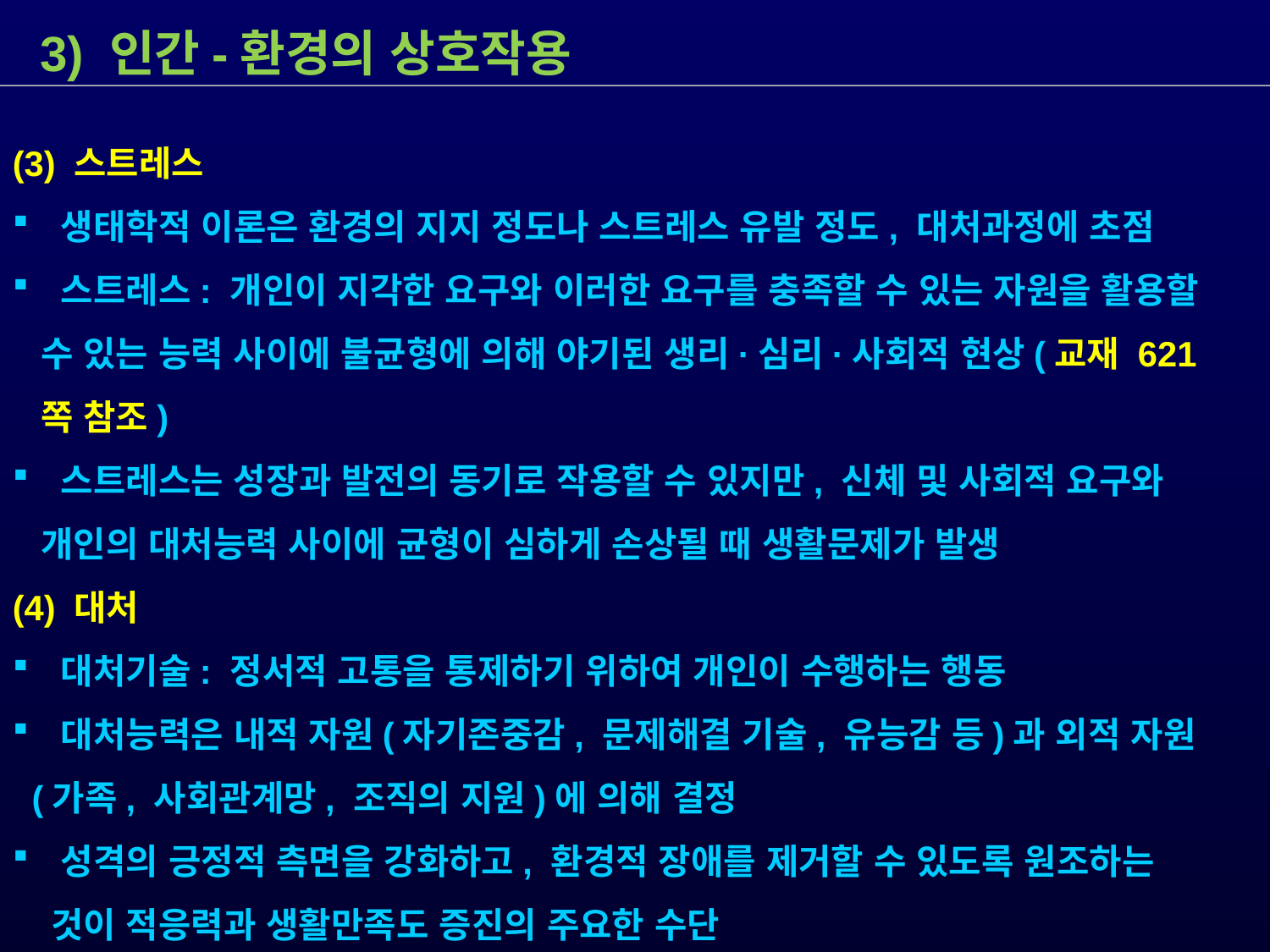

3) 인간-환경의 상호작용

(3) 스트레스
 생태학적 이론은 환경의 지지 정도나 스트레스 유발 정도, 대처과정에 초점
 스트레스: 개인이 지각한 요구와 이러한 요구를 충족할 수 있는 자원을 활용할
  수 있는 능력 사이에 불균형에 의해 야기된 생리·심리·사회적 현상(교재 621
  쪽 참조)
 스트레스는 성장과 발전의 동기로 작용할 수 있지만, 신체 및 사회적 요구와
  개인의 대처능력 사이에 균형이 심하게 손상될 때 생활문제가 발생
(4) 대처
 대처기술: 정서적 고통을 통제하기 위하여 개인이 수행하는 행동
 대처능력은 내적 자원(자기존중감, 문제해결 기술, 유능감 등)과 외적 자원
  (가족, 사회관계망, 조직의 지원)에 의해 결정
 성격의 긍정적 측면을 강화하고, 환경적 장애를 제거할 수 있도록 원조하는
   것이 적응력과 생활만족도 증진의 주요한 수단